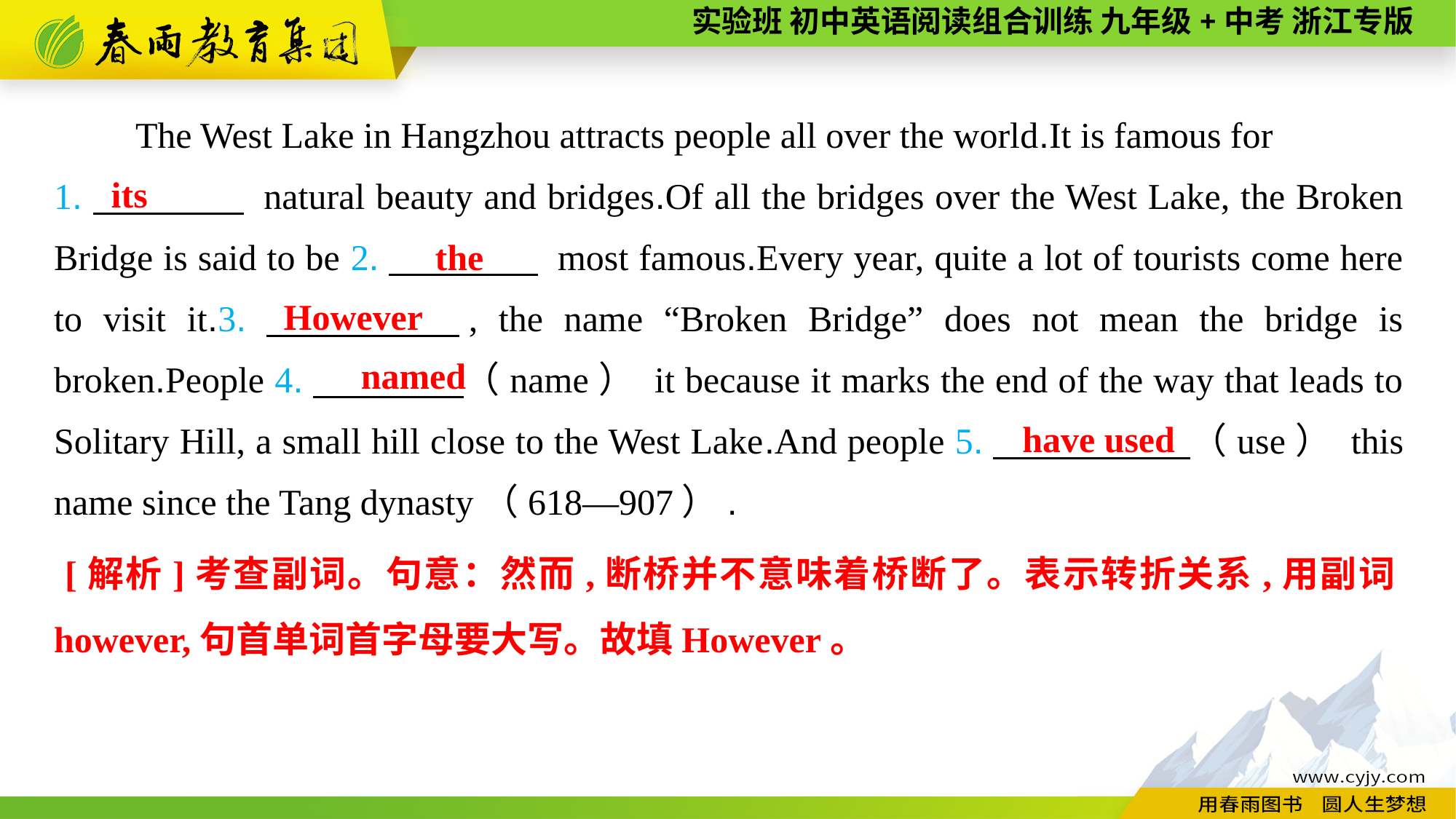

The West Lake in Hangzhou attracts people all over the world.It is famous for
1.　　　　 natural beauty and bridges.Of all the bridges over the West Lake, the Broken Bridge is said to be 2.　　　　 most famous.Every year, quite a lot of tourists come here to visit it.3.　　　　, the name “Broken Bridge” does not mean the bridge is broken.People 4.　　　　（name） it because it marks the end of the way that leads to Solitary Hill, a small hill close to the West Lake.And people 5.　     　　　（use） this name since the Tang dynasty（618—907）.
its
the
However
named
have used
 [解析]考查副词。句意：然而,断桥并不意味着桥断了。表示转折关系,用副词however,句首单词首字母要大写。故填However。